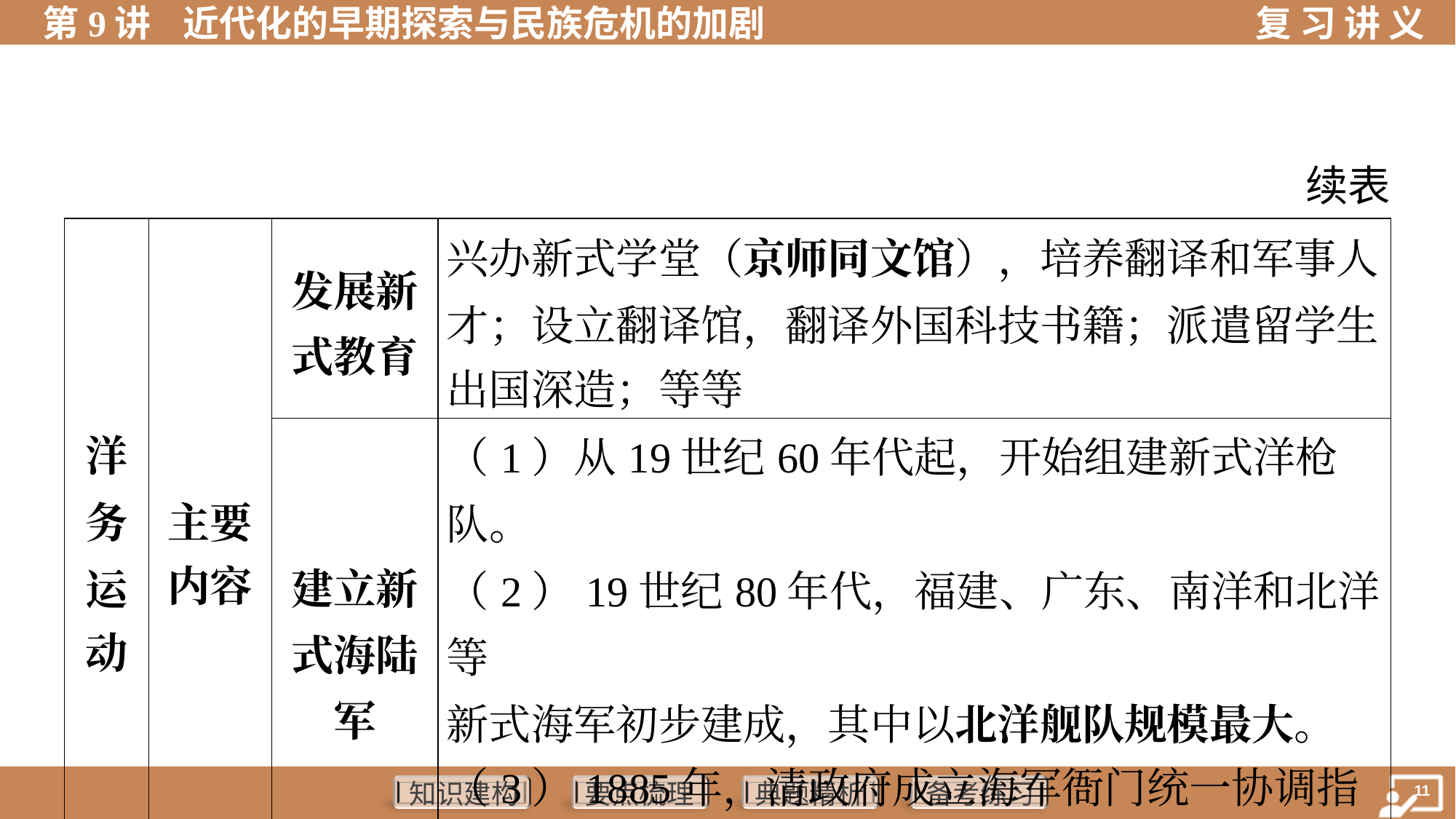

续表
| 洋 务 运 动 | 主要 内容 | 发展新 式教育 | 兴办新式学堂（京师同文馆），培养翻译和军事人 才；设立翻译馆，翻译外国科技书籍；派遣留学生 出国深造；等等 |  |  |  |
| --- | --- | --- | --- | --- | --- | --- |
|  |  | 建立新 式海陆 军 | （1）从19世纪60年代起，开始组建新式洋枪队。 （2）19世纪80年代，福建、广东、南洋和北洋等 新式海军初步建成，其中以北洋舰队规模最大。 （3）1885年，清政府成立海军衙门统一协调指挥 |  |  |  |